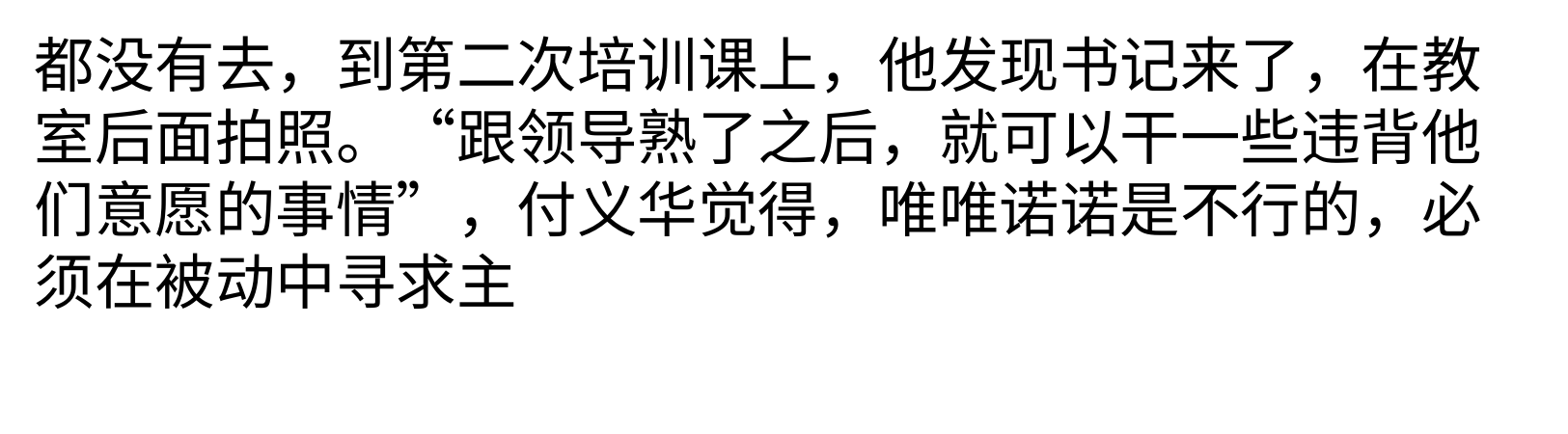

都没有去，到第二次培训课上，他发现书记来了，在教室后面拍照。“跟领导熟了之后，就可以干一些违背他们意愿的事情”，付义华觉得，唯唯诺诺是不行的，必须在被动中寻求主